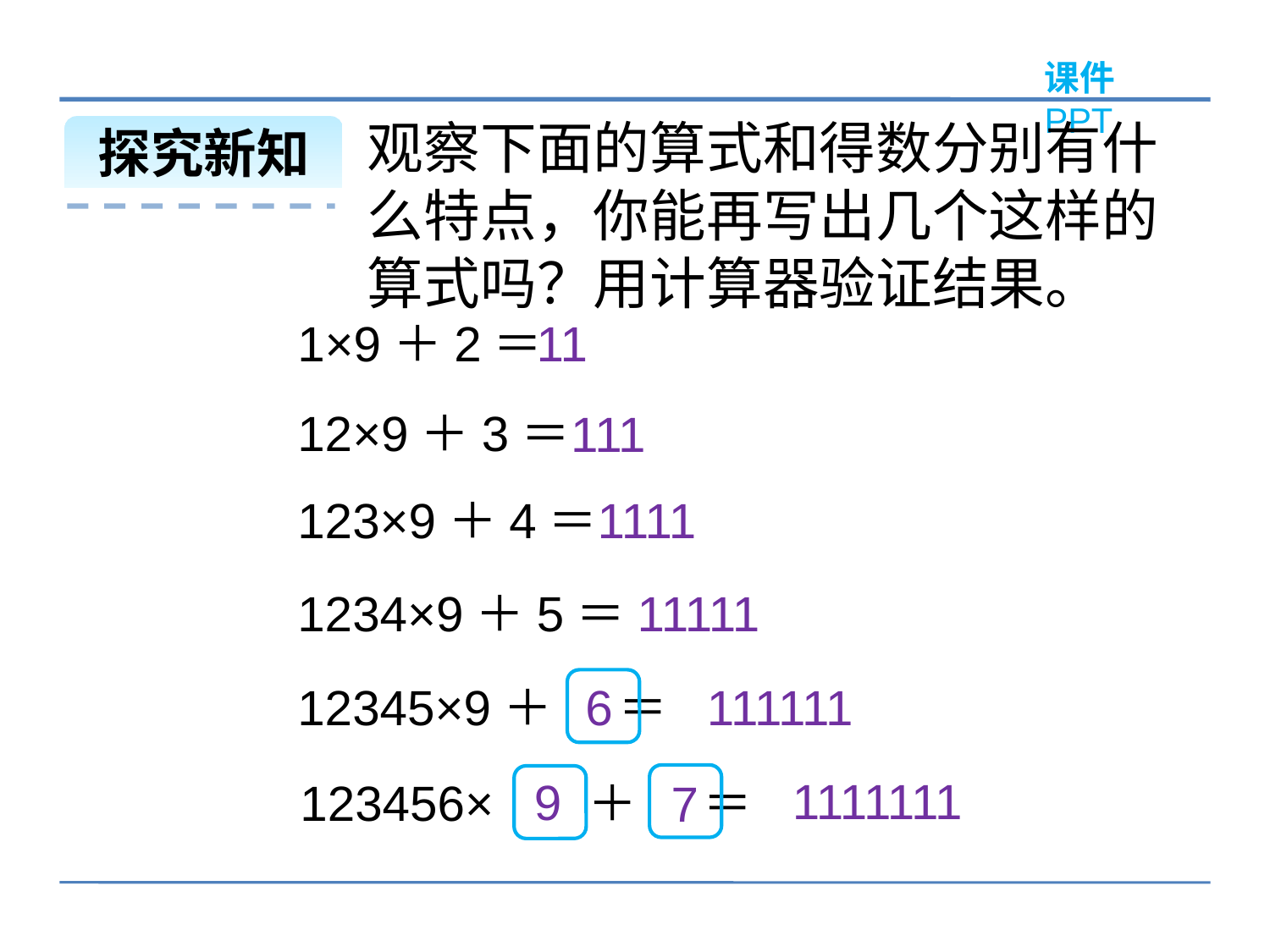

课件PPT
观察下面的算式和得数分别有什么特点，你能再写出几个这样的算式吗？用计算器验证结果。
探究新知

1×9＋2＝
11
12×9＋3＝
111
123×9＋4＝
1111
1234×9＋5＝
11111
12345×9＋      ＝

6
111111
1111111
9

123456×      ＋      ＝

7